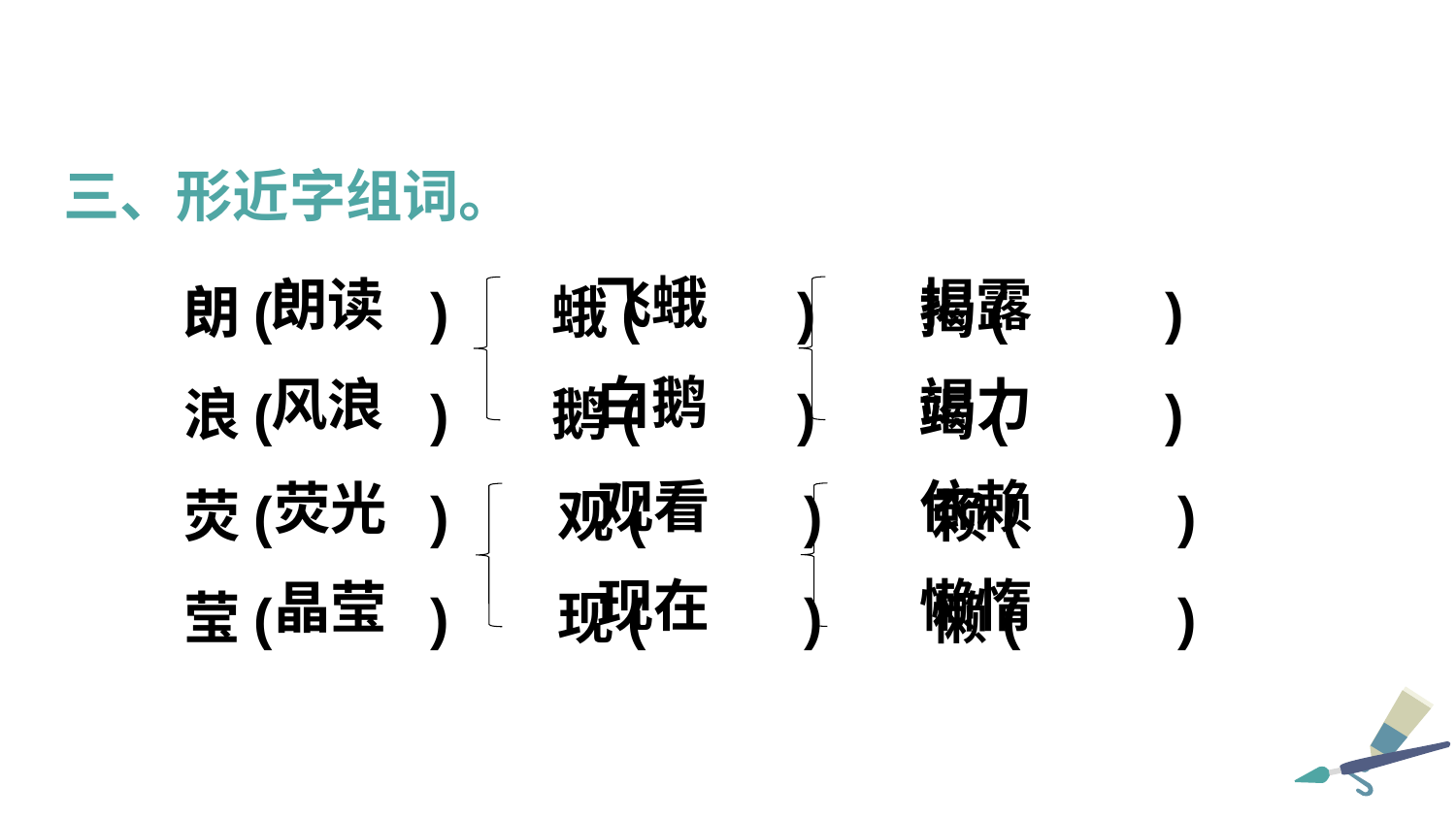

三、形近字组词。
朗(          )    蛾(          )    揭(          )
浪(          )    鹅(          )    竭(          )
荧(          )      观(          )      赖(          )
莹(          )      现(          )      懒(          )
飞蛾
朗读
揭露

白鹅
风浪
竭力
观看
依赖
荧光

现在
懒惰
晶莹